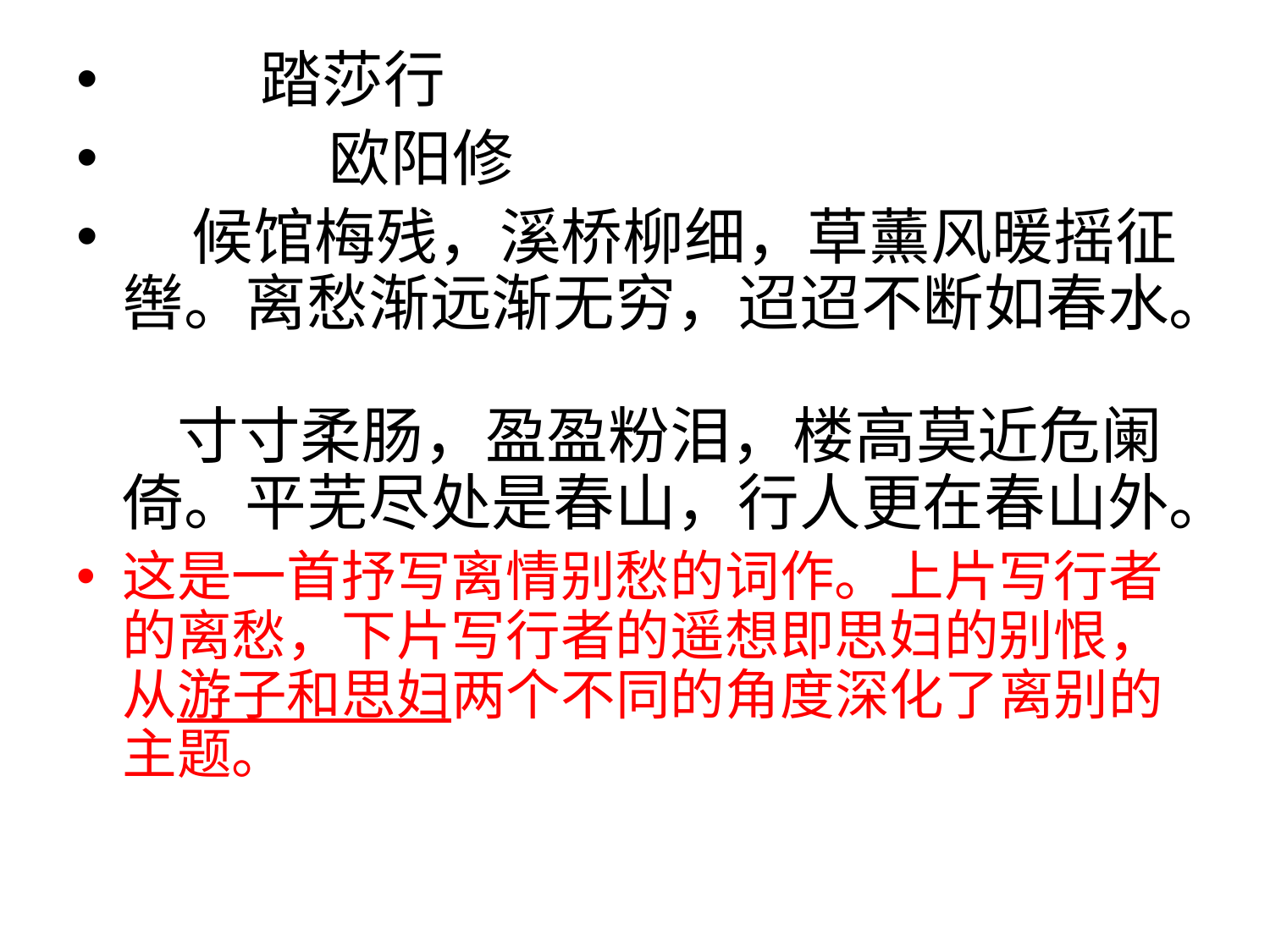

踏莎行
              欧阳修
    候馆梅残，溪桥柳细，草薰风暖摇征辔。离愁渐远渐无穷，迢迢不断如春水。
    寸寸柔肠，盈盈粉泪，楼高莫近危阑倚。平芜尽处是春山，行人更在春山外。
这是一首抒写离情别愁的词作。上片写行者的离愁，下片写行者的遥想即思妇的别恨，从游子和思妇两个不同的角度深化了离别的主题。